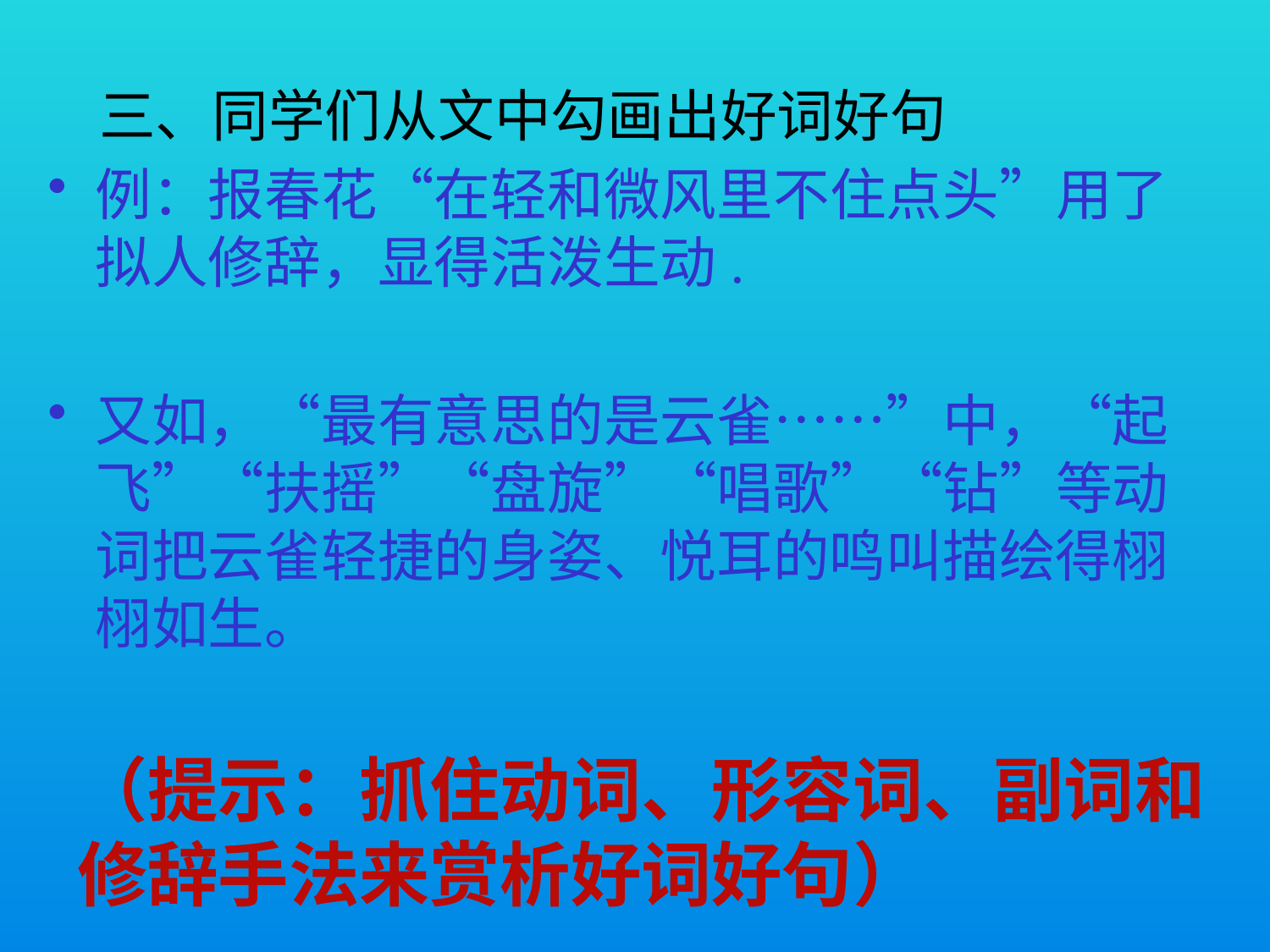

三、同学们从文中勾画出好词好句
例：报春花“在轻和微风里不住点头”用了拟人修辞，显得活泼生动.

又如，“最有意思的是云雀……”中，“起飞”“扶摇”“盘旋”“唱歌”“钻”等动词把云雀轻捷的身姿、悦耳的鸣叫描绘得栩栩如生。
（提示：抓住动词、形容词、副词和修辞手法来赏析好词好句）